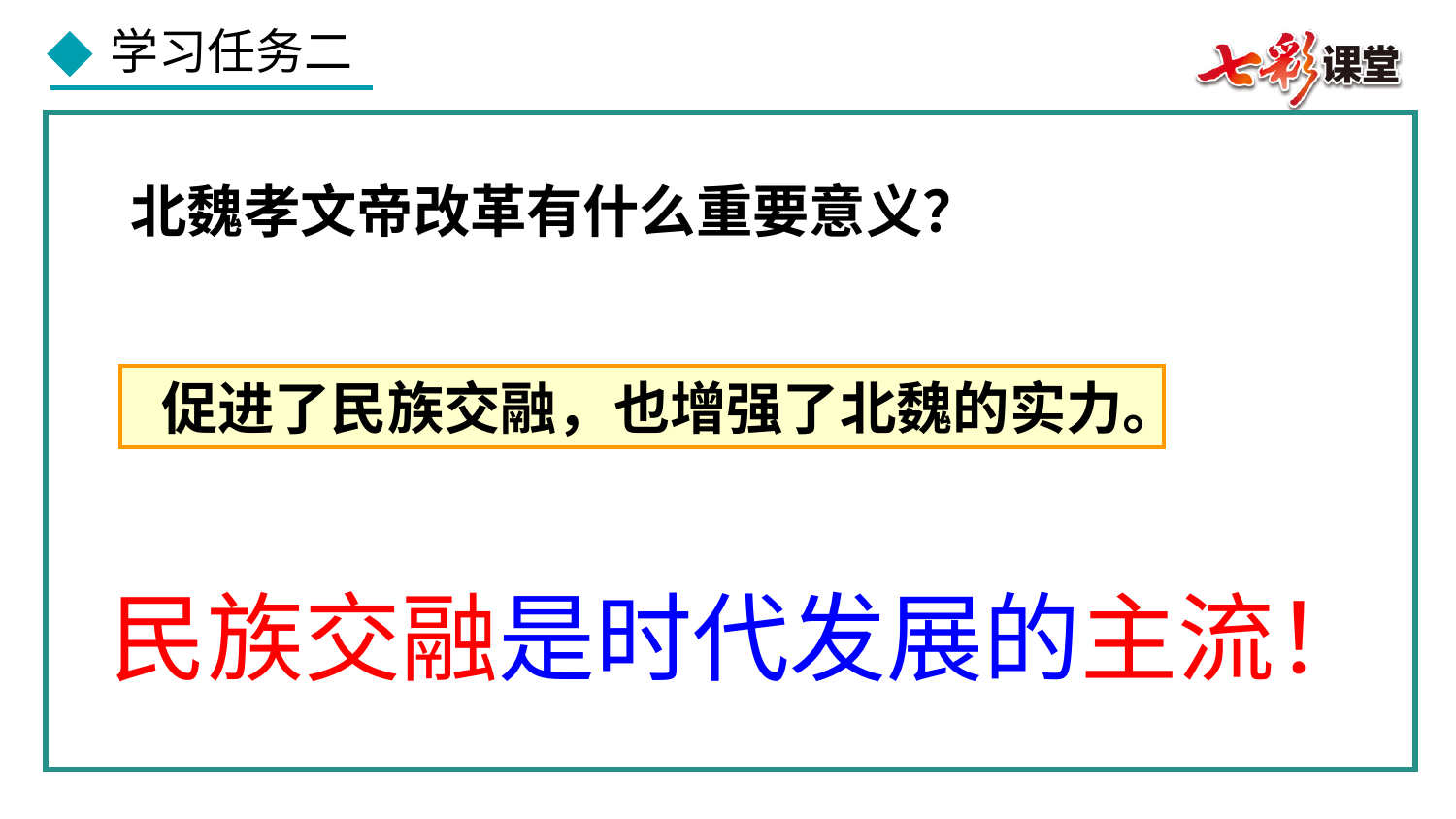

北魏孝文帝改革有什么重要意义？
促进了民族交融，也增强了北魏的实力。
民族交融是时代发展的主流！